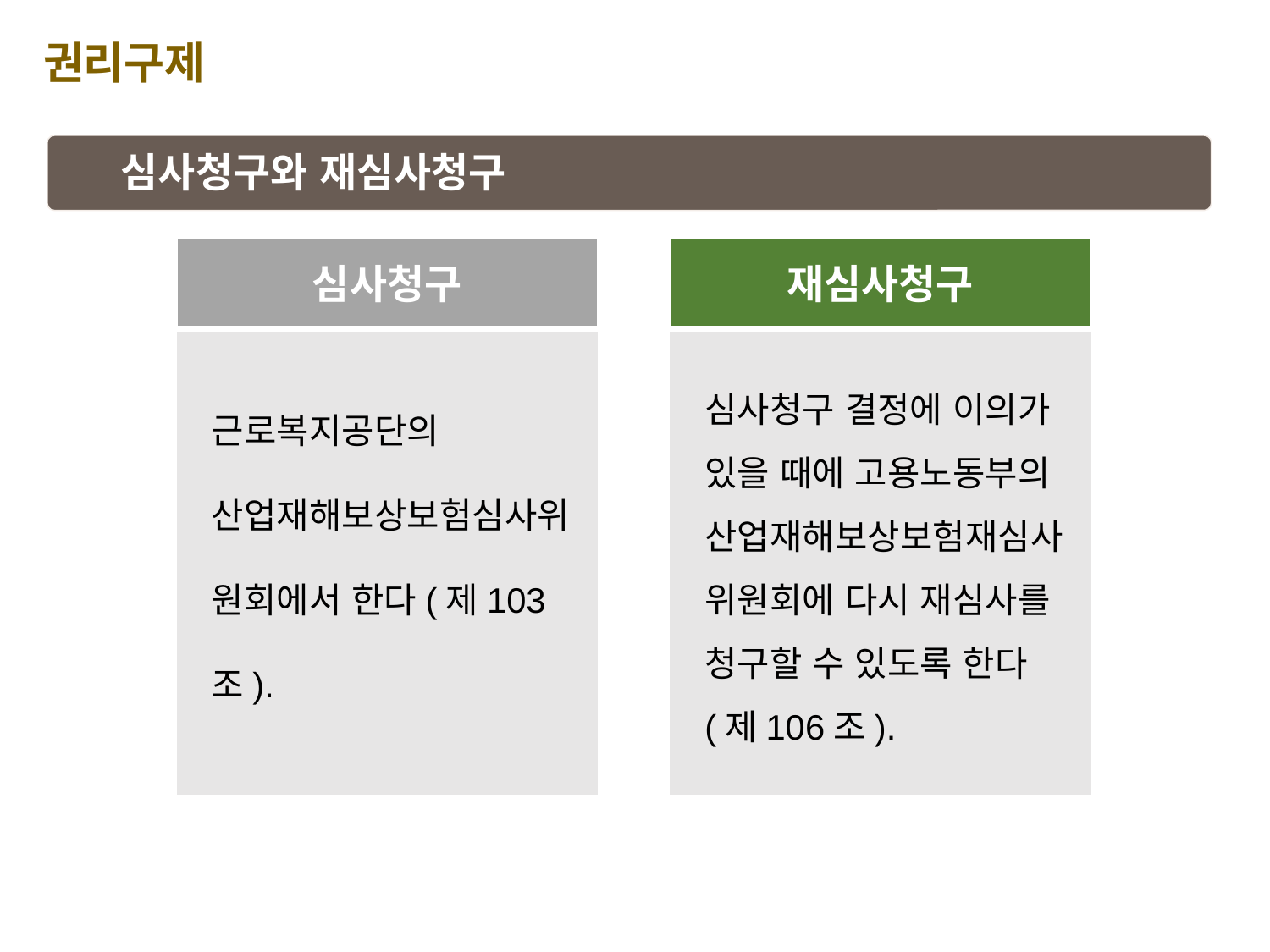

권리구제

심사청구와 재심사청구
심사청구
재심사청구
근로복지공단의 산업재해보상보험심사위원회에서 한다(제103조).
심사청구 결정에 이의가 있을 때에 고용노동부의 산업재해보상보험재심사위원회에 다시 재심사를 청구할 수 있도록 한다(제106조).